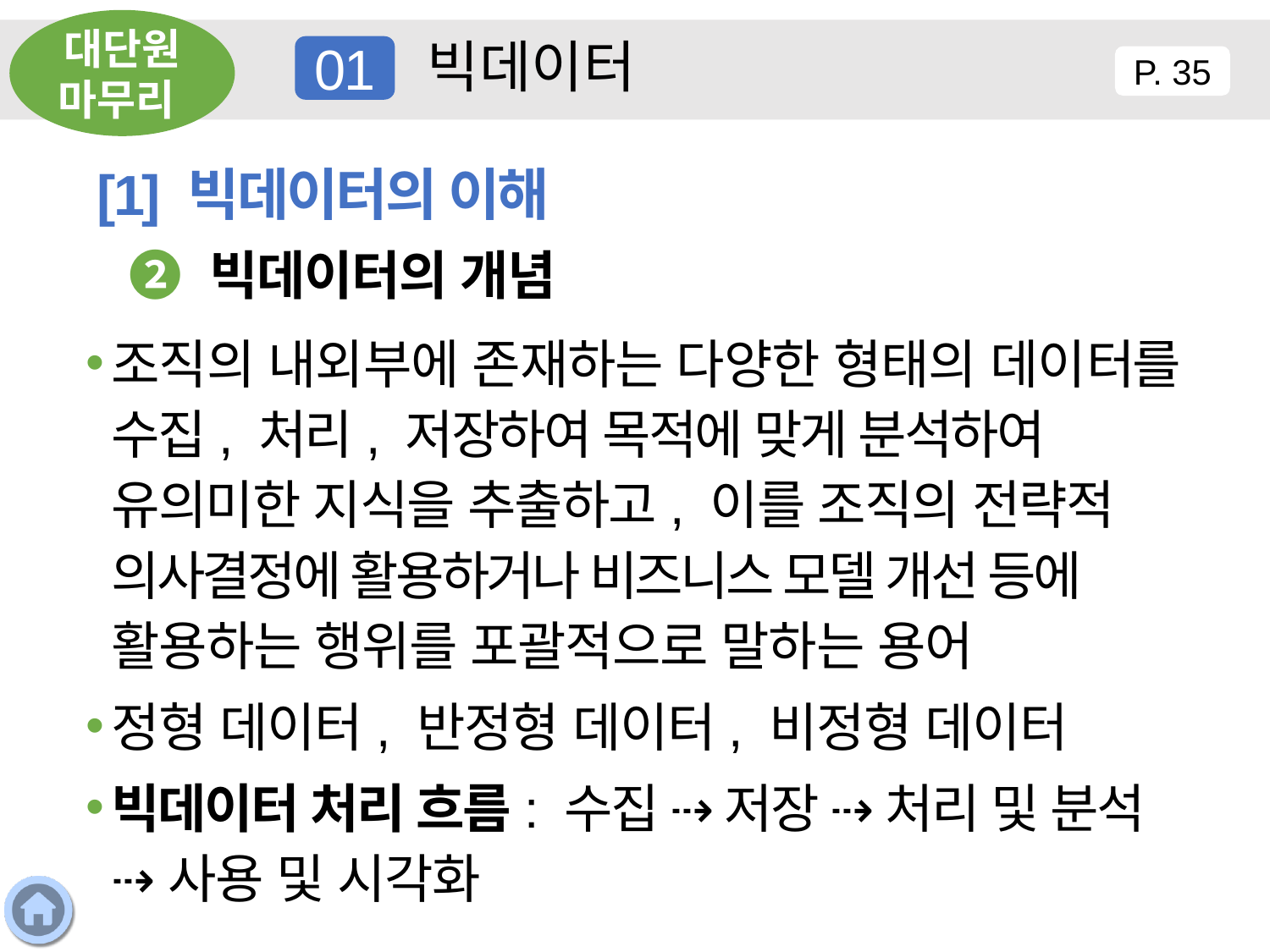

대단원 마무리

빅데이터
01
P. 35
[1] 빅데이터의 이해
❷ 빅데이터의 개념
조직의 내외부에 존재하는 다양한 형태의 데이터를 수집, 처리, 저장하여 목적에 맞게 분석하여 유의미한 지식을 추출하고, 이를 조직의 전략적 의사결정에 활용하거나 비즈니스 모델 개선 등에 활용하는 행위를 포괄적으로 말하는 용어
정형 데이터, 반정형 데이터, 비정형 데이터
빅데이터 처리 흐름: 수집 ⇢ 저장 ⇢ 처리 및 분석 ⇢ 사용 및 시각화